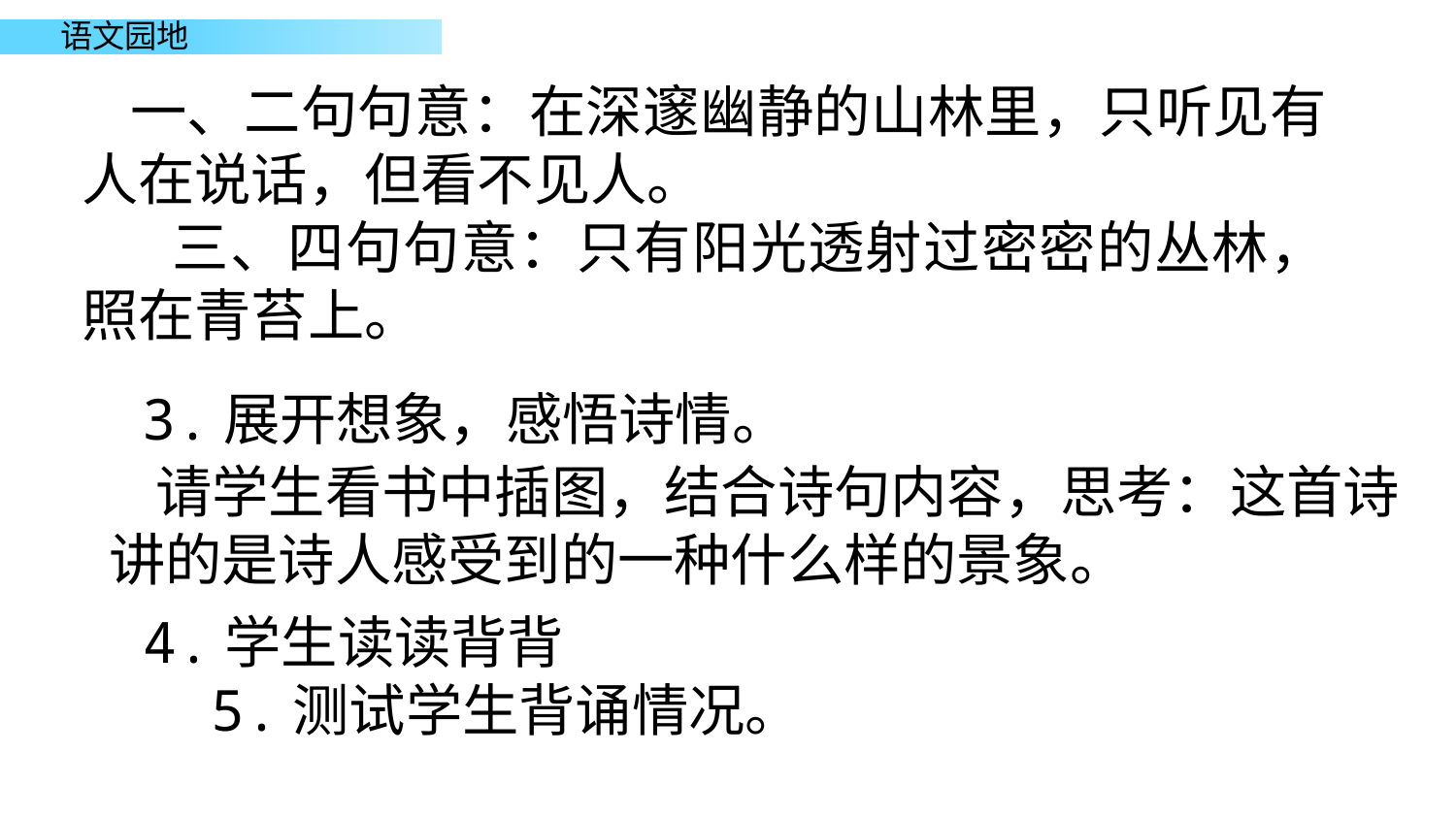

一、二句句意：在深邃幽静的山林里，只听见有人在说话，但看不见人。
  三、四句句意：只有阳光透射过密密的丛林，照在青苔上。
3.展开想象，感悟诗情。
请学生看书中插图，结合诗句内容，思考：这首诗讲的是诗人感受到的一种什么样的景象。
4.学生读读背背
  5.测试学生背诵情况。